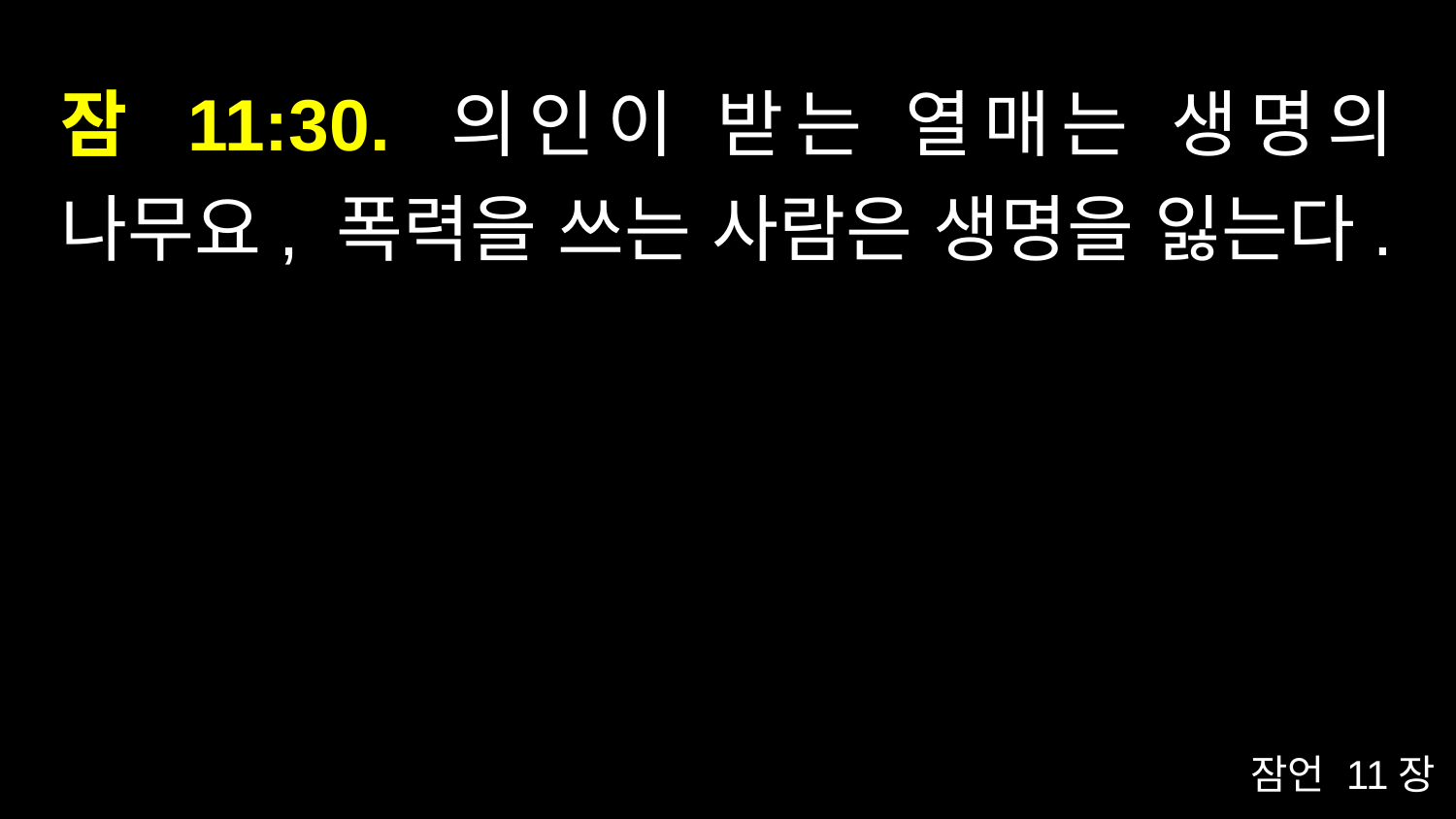

# 잠 11:30. 의인이 받는 열매는 생명의 나무요, 폭력을 쓰는 사람은 생명을 잃는다.
잠언 11장